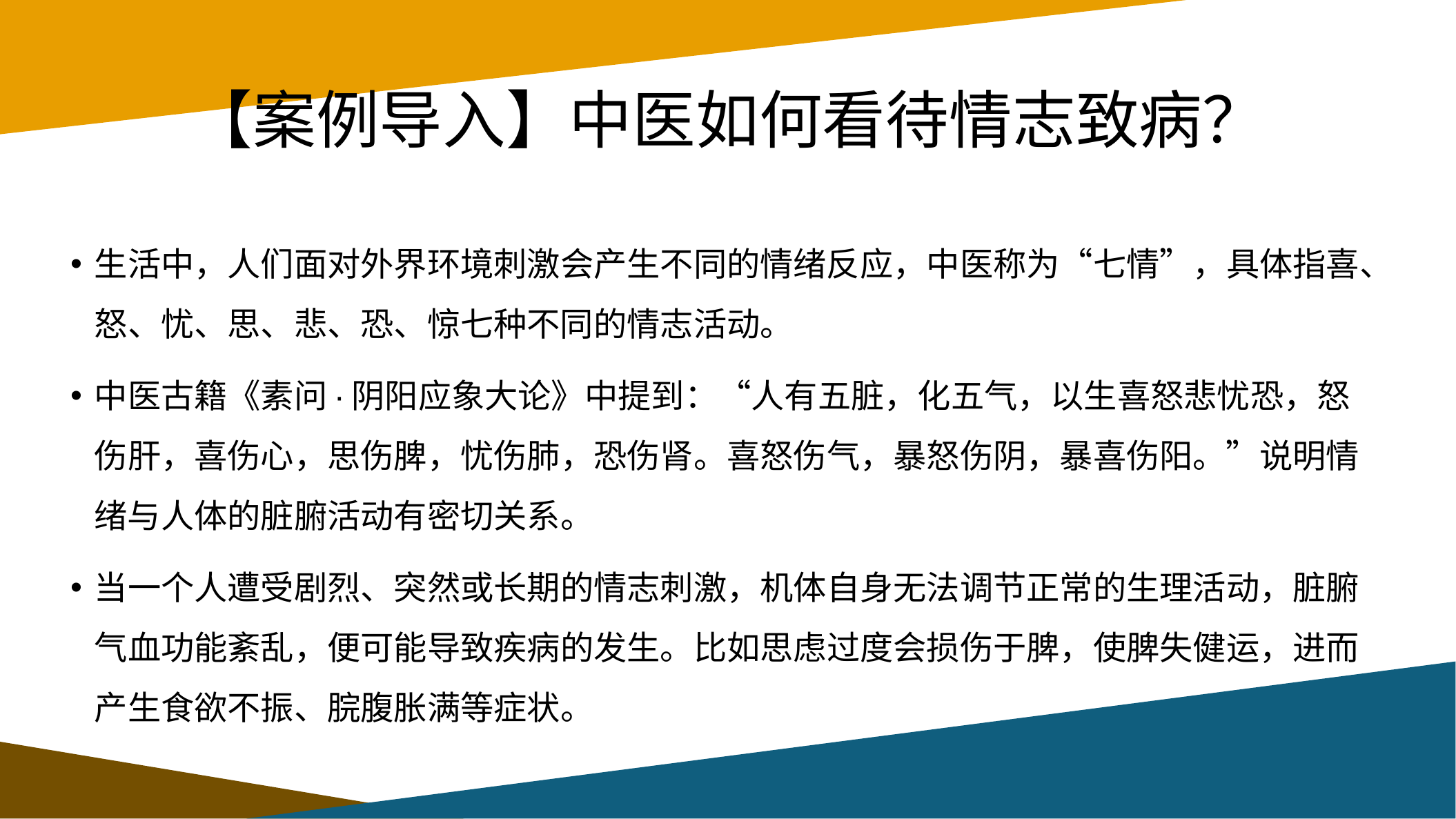

# 【案例导入】中医如何看待情志致病？
生活中，人们面对外界环境刺激会产生不同的情绪反应，中医称为“七情”，具体指喜、怒、忧、思、悲、恐、惊七种不同的情志活动。
中医古籍《素问·阴阳应象大论》中提到：“人有五脏，化五气，以生喜怒悲忧恐，怒伤肝，喜伤心，思伤脾，忧伤肺，恐伤肾。喜怒伤气，暴怒伤阴，暴喜伤阳。”说明情绪与人体的脏腑活动有密切关系。
当一个人遭受剧烈、突然或长期的情志刺激，机体自身无法调节正常的生理活动，脏腑气血功能紊乱，便可能导致疾病的发生。比如思虑过度会损伤于脾，使脾失健运，进而产生食欲不振、脘腹胀满等症状。